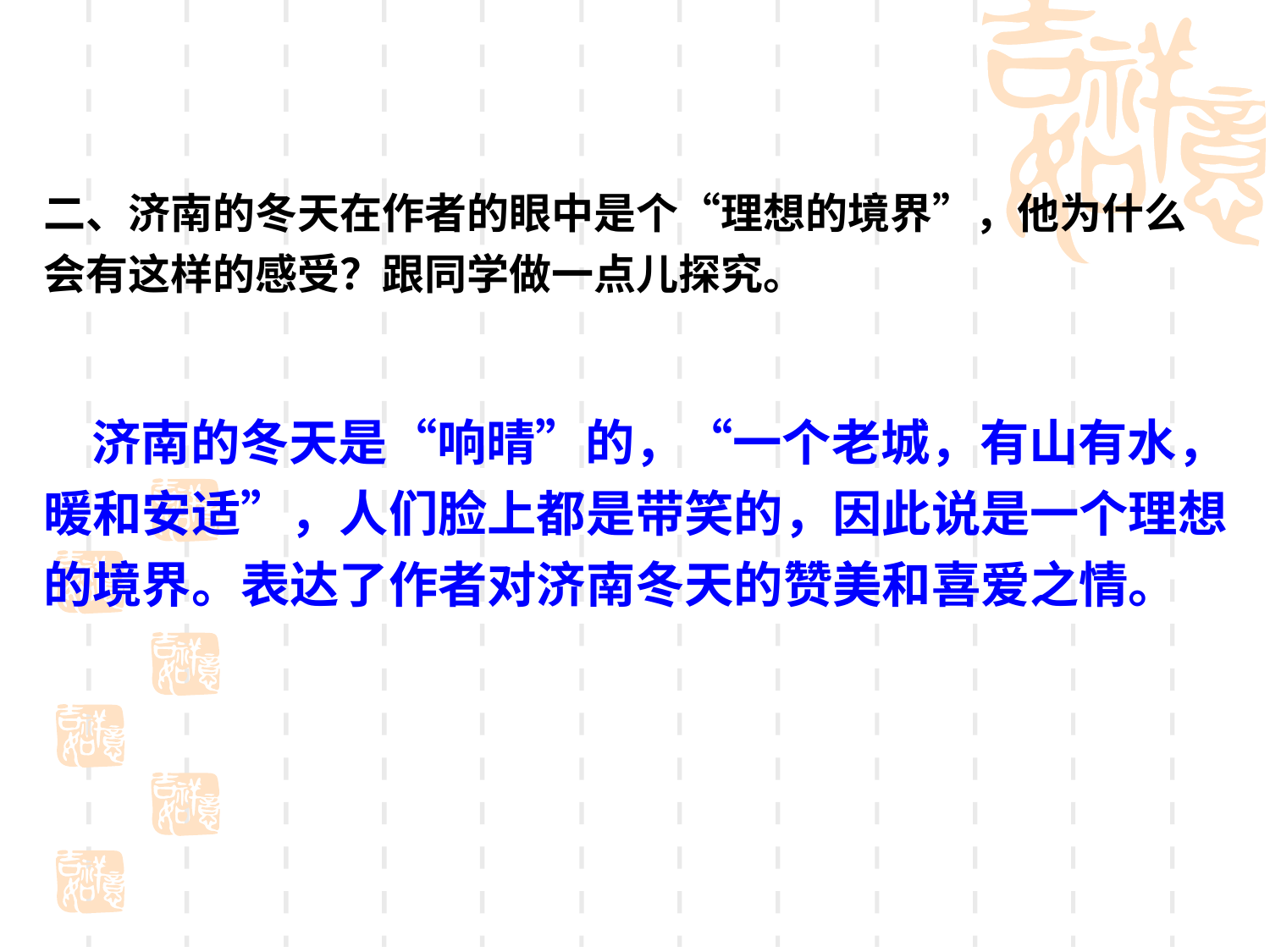

二、济南的冬天在作者的眼中是个“理想的境界”，他为什么会有这样的感受？跟同学做一点儿探究。
    济南的冬天是“响晴”的，“一个老城，有山有水，暖和安适”，人们脸上都是带笑的，因此说是一个理想的境界。表达了作者对济南冬天的赞美和喜爱之情。